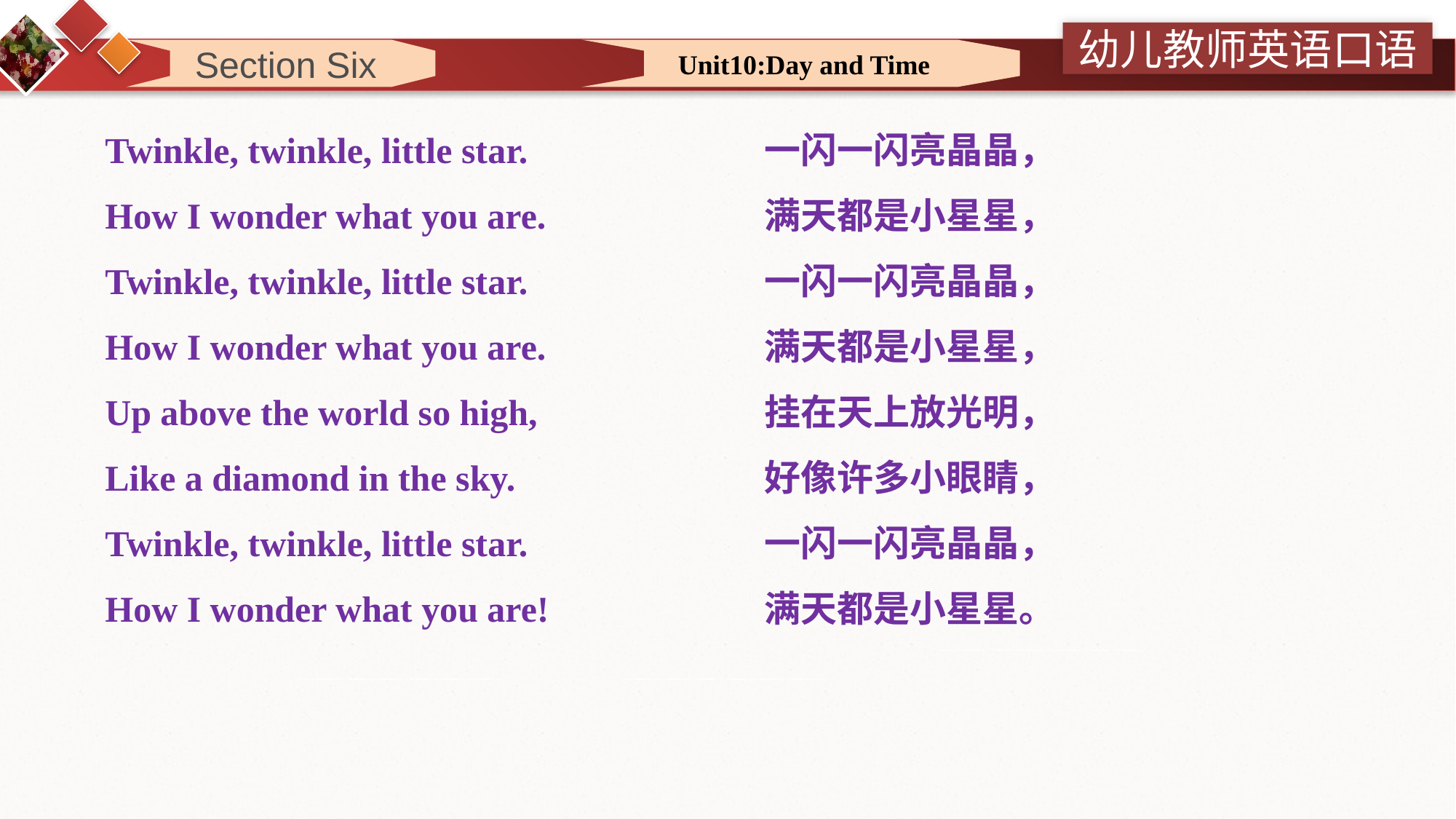

Section Six
 Unit10:Day and Time
Twinkle, twinkle, little star.
How I wonder what you are.
Twinkle, twinkle, little star.
How I wonder what you are.
Up above the world so high,
Like a diamond in the sky.
Twinkle, twinkle, little star.
How I wonder what you are!
一闪一闪亮晶晶，
满天都是小星星，
一闪一闪亮晶晶，
满天都是小星星，
挂在天上放光明，
好像许多小眼睛，
一闪一闪亮晶晶，
满天都是小星星。